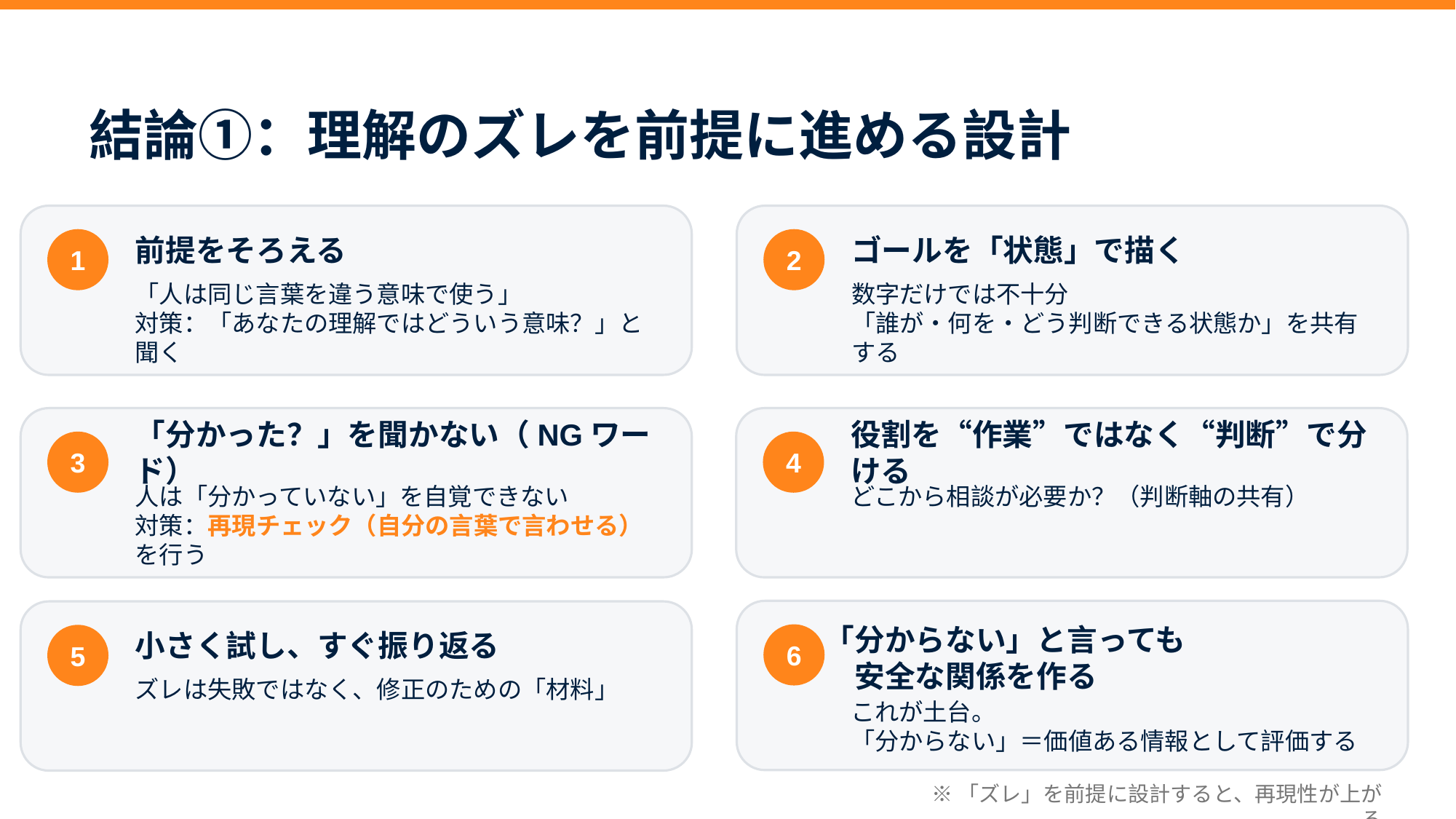

結論①：理解のズレを前提に進める設計

前提をそろえる
ゴールを「状態」で描く
1
2
「人は同じ言葉を違う意味で使う」
対策：「あなたの理解ではどういう意味？」と聞く
数字だけでは不十分
「誰が・何を・どう判断できる状態か」を共有する

「分かった？」を聞かない（NGワード）
役割を“作業”ではなく“判断”で分ける
3
4
人は「分かっていない」を自覚できない
対策：再現チェック（自分の言葉で言わせる）を行う
どこから相談が必要か？（判断軸の共有）

「分からない」と言っても
　安全な関係を作る
小さく試し、すぐ振り返る
6
5
ズレは失敗ではなく、修正のための「材料」
これが土台。
「分からない」＝価値ある情報として評価する
※「ズレ」を前提に設計すると、再現性が上がる